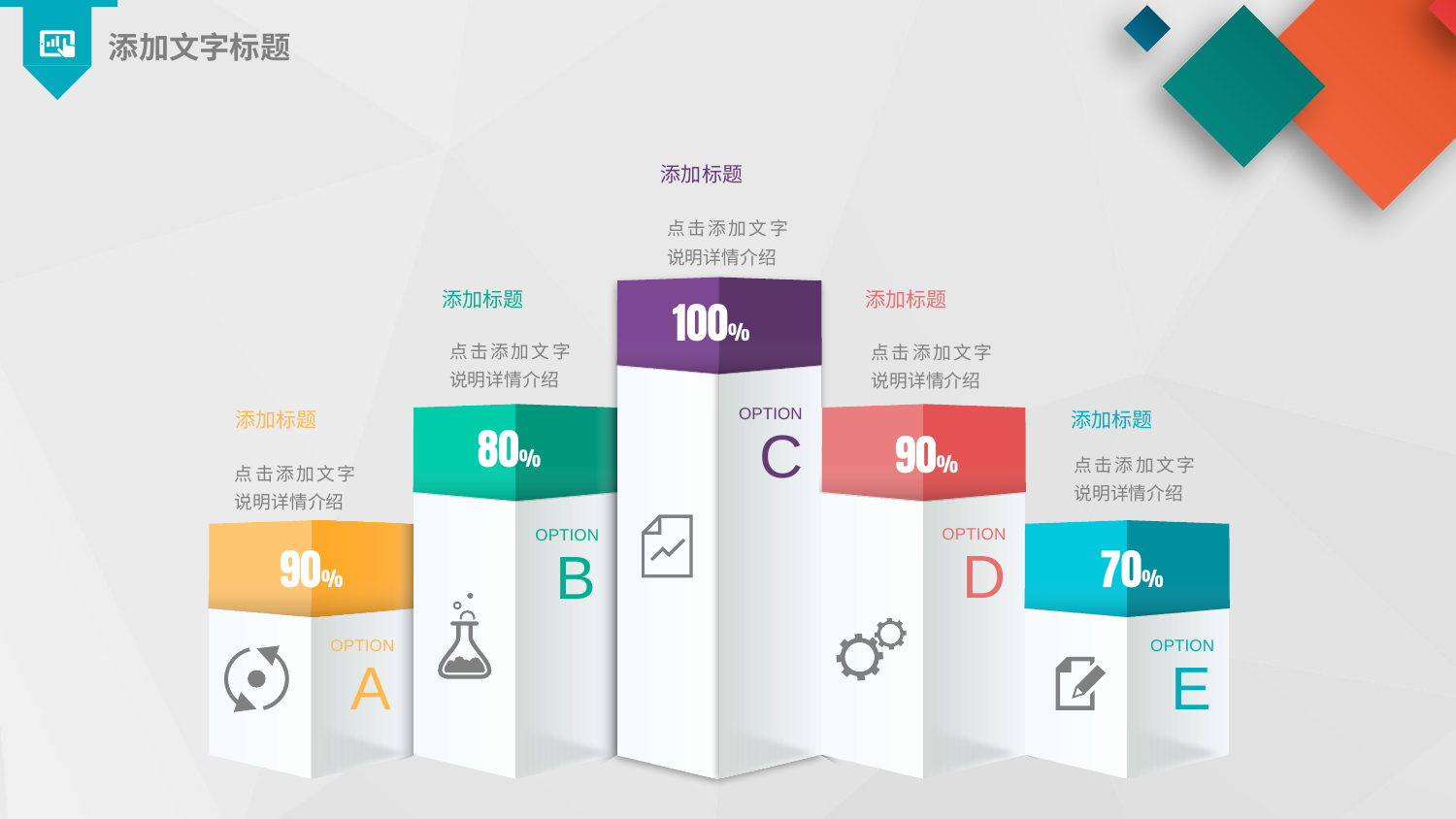

添加文字标题

添加标题
点击添加文字说明详情介绍

OPTION
C

添加标题
添加标题
100%
点击添加文字说明详情介绍
点击添加文字说明详情介绍
添加标题
添加标题

OPTION
B

OPTION
D

80%
90%
点击添加文字说明详情介绍
点击添加文字说明详情介绍

OPTION
A

OPTION
E

90%
70%